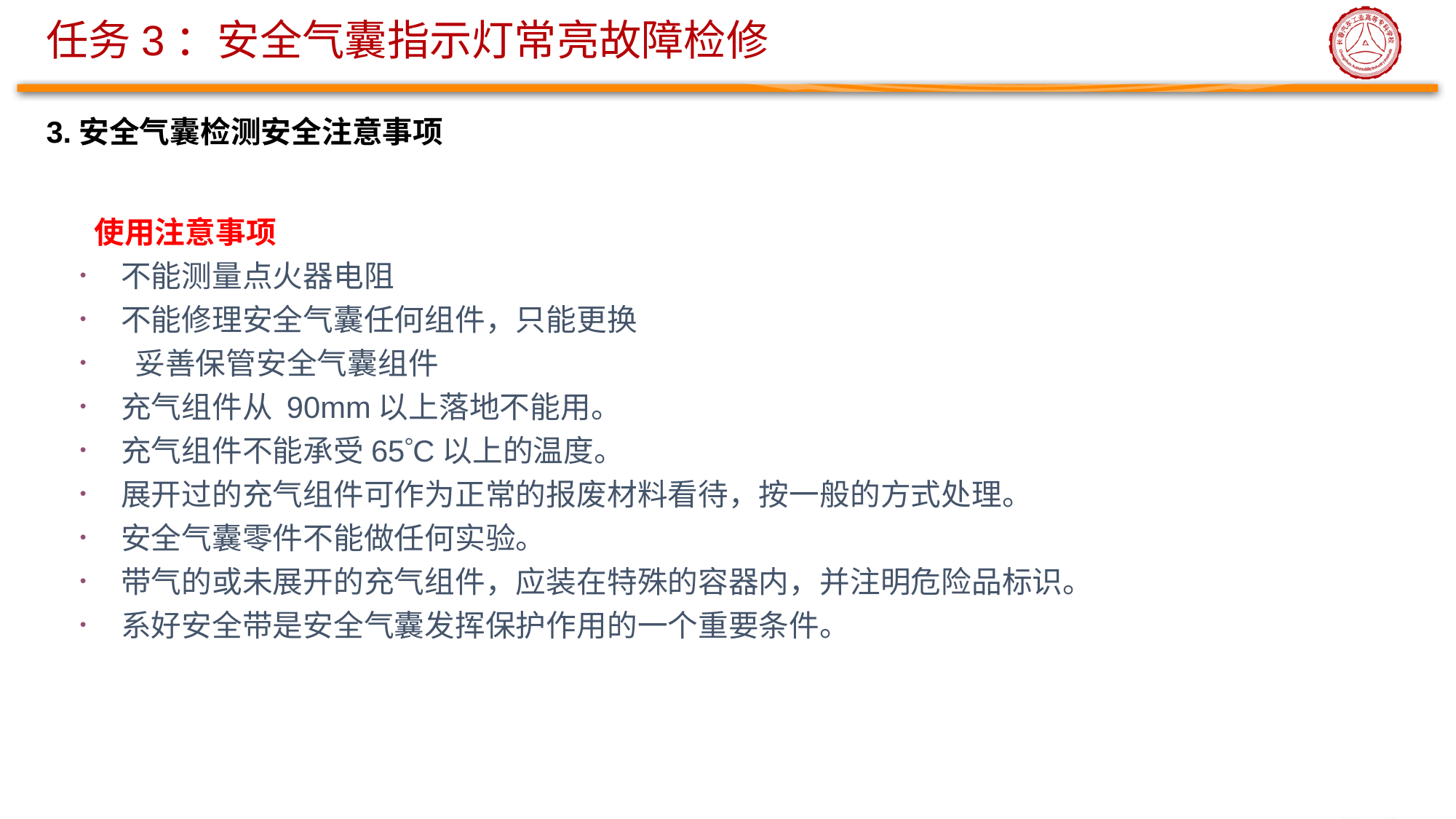

任务3：安全气囊指示灯常亮故障检修
3.安全气囊检测安全注意事项
 使用注意事项
不能测量点火器电阻
不能修理安全气囊任何组件，只能更换
 妥善保管安全气囊组件
充气组件从 90mm以上落地不能用。
充气组件不能承受65°C以上的温度。
展开过的充气组件可作为正常的报废材料看待，按一般的方式处理。
安全气囊零件不能做任何实验。
带气的或未展开的充气组件，应装在特殊的容器内，并注明危险品标识。
系好安全带是安全气囊发挥保护作用的一个重要条件。